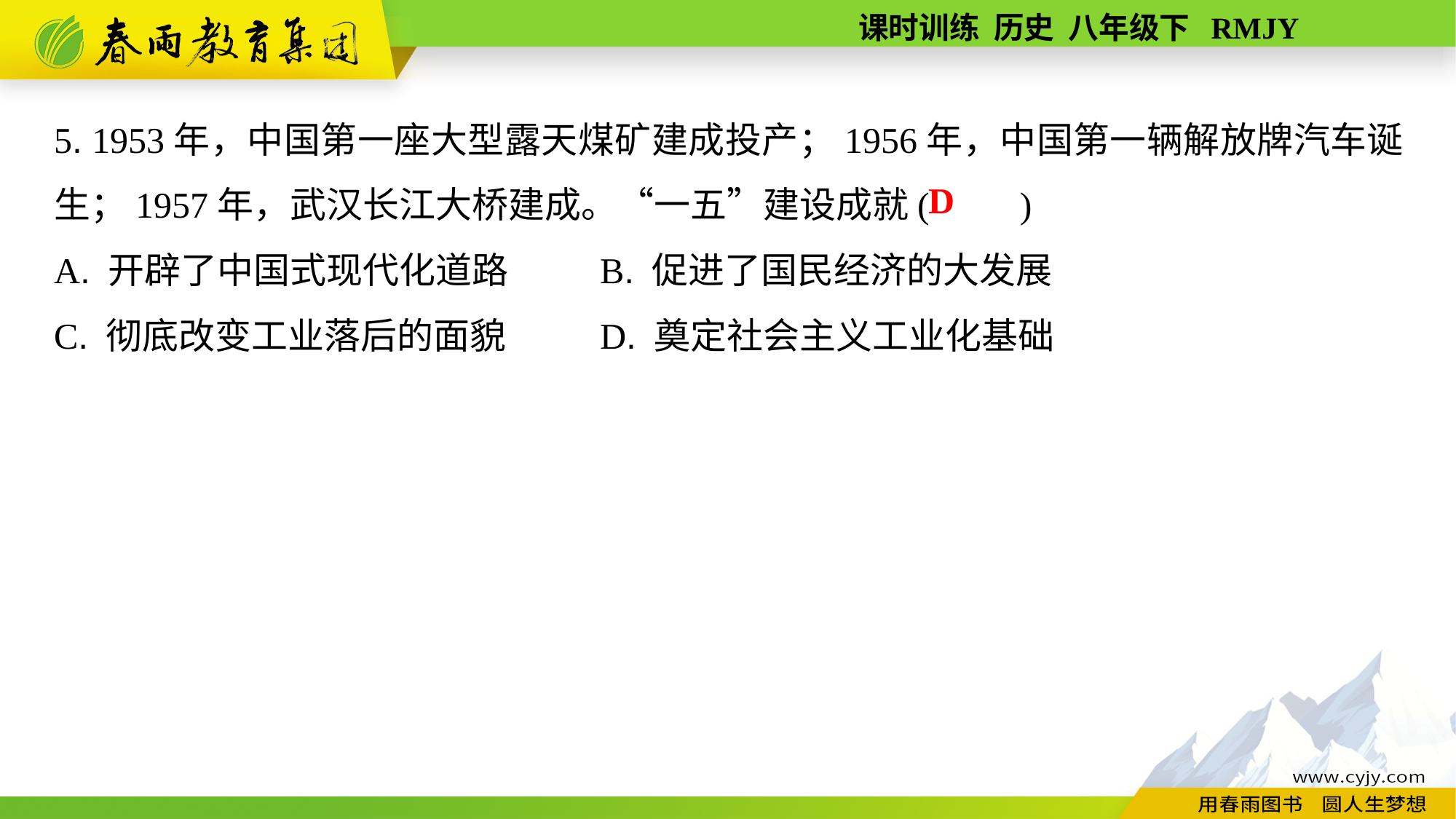

5. 1953年，中国第一座大型露天煤矿建成投产；1956年，中国第一辆解放牌汽车诞生；1957年，武汉长江大桥建成。“一五”建设成就(　　)
A. 开辟了中国式现代化道路	B. 促进了国民经济的大发展
C. 彻底改变工业落后的面貌	D. 奠定社会主义工业化基础
D